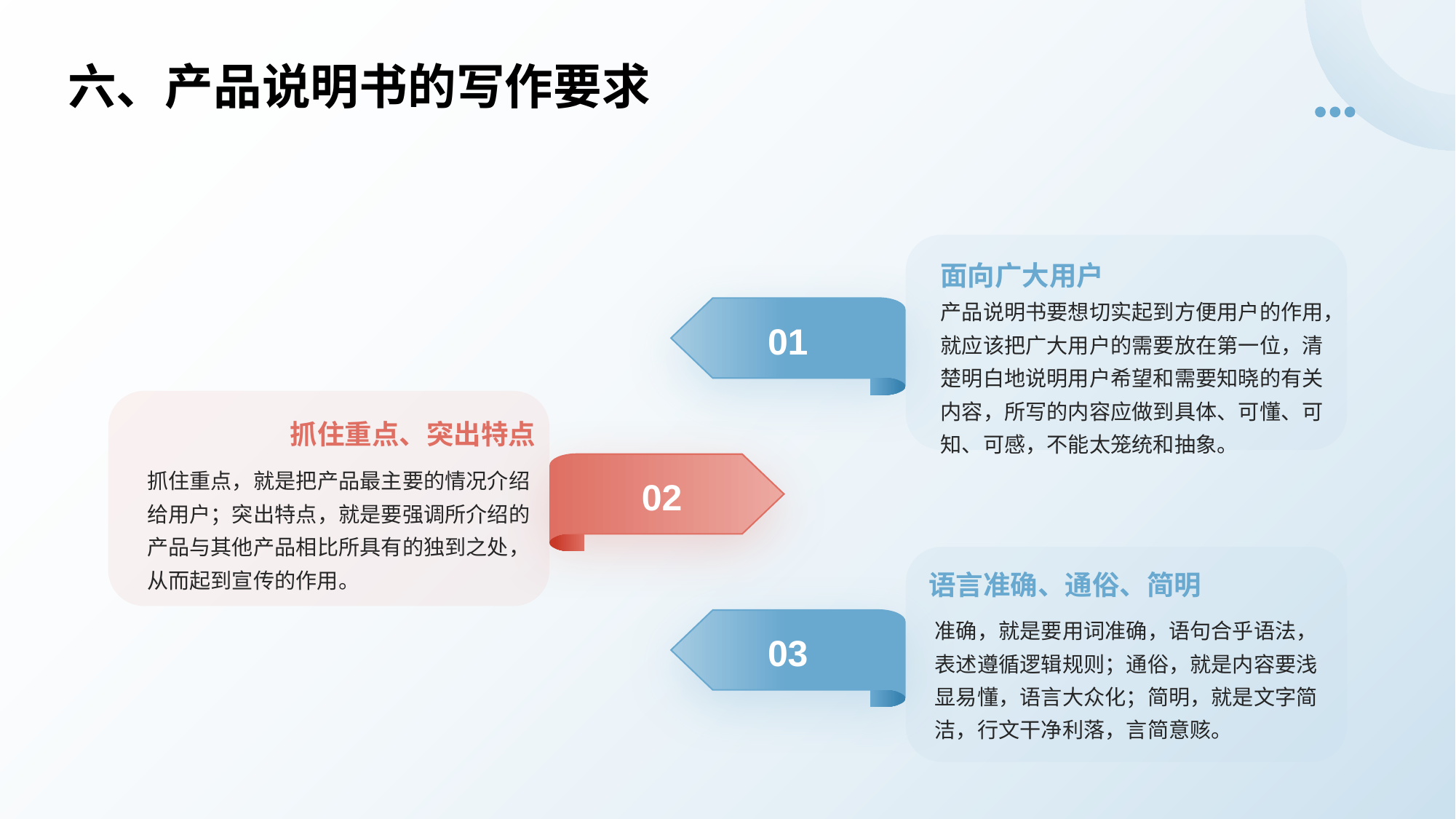

六、产品说明书的写作要求
面向广大用户

产品说明书要想切实起到方便用户的作用，就应该把广大用户的需要放在第一位，清楚明白地说明用户希望和需要知晓的有关内容，所写的内容应做到具体、可懂、可知、可感，不能太笼统和抽象。
01

抓住重点、突出特点

02
抓住重点，就是把产品最主要的情况介绍给用户；突出特点，就是要强调所介绍的 产品与其他产品相比所具有的独到之处，从而起到宣传的作用。

语言准确、通俗、简明

03
准确，就是要用词准确，语句合乎语法，表述遵循逻辑规则；通俗，就是内容要浅 显易懂，语言大众化；简明，就是文字简洁，行文干净利落，言简意赅。